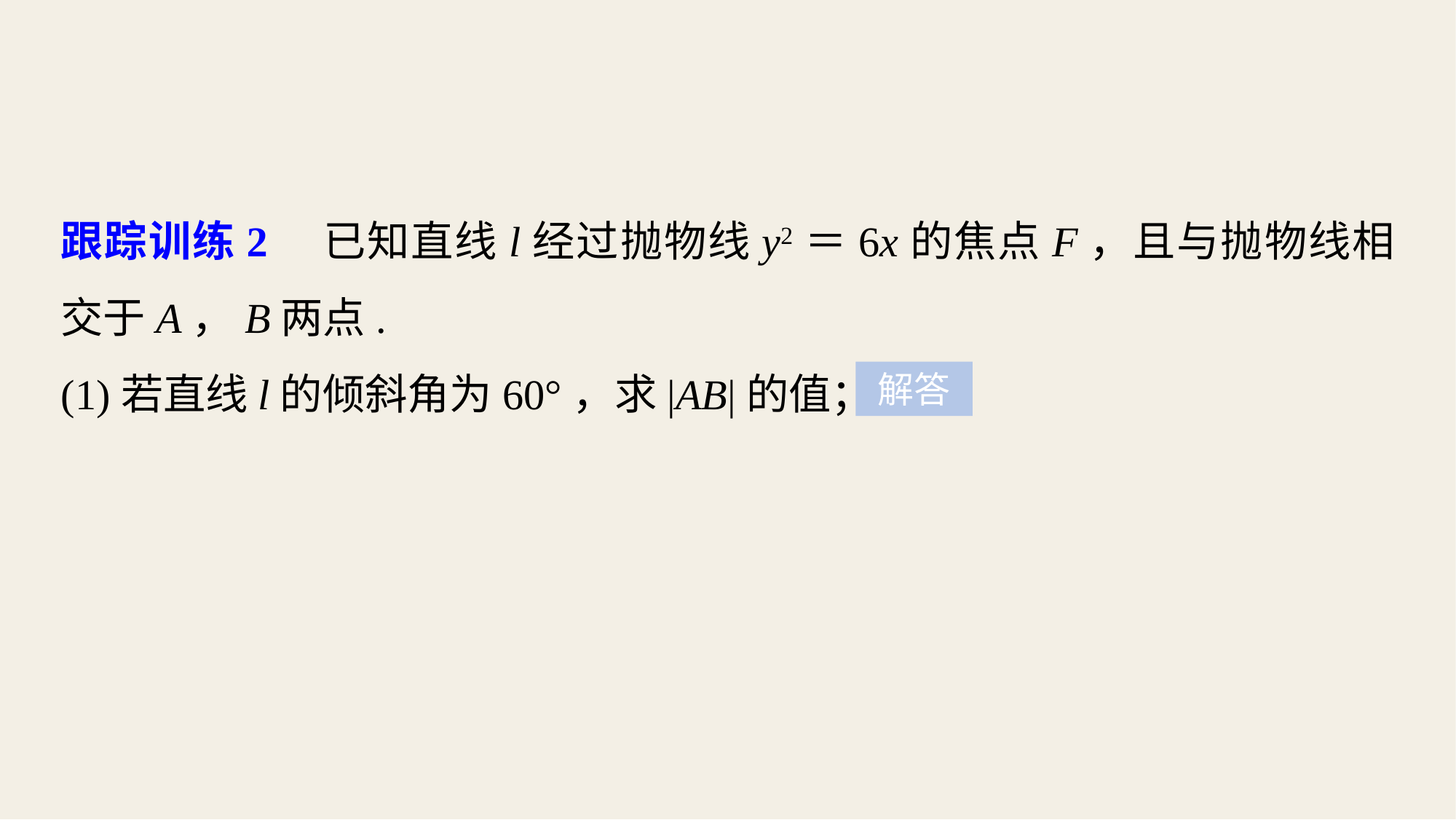

跟踪训练2　已知直线l经过抛物线y2＝6x的焦点F，且与抛物线相交于A，B两点.
(1)若直线l的倾斜角为60°，求|AB|的值；
解答